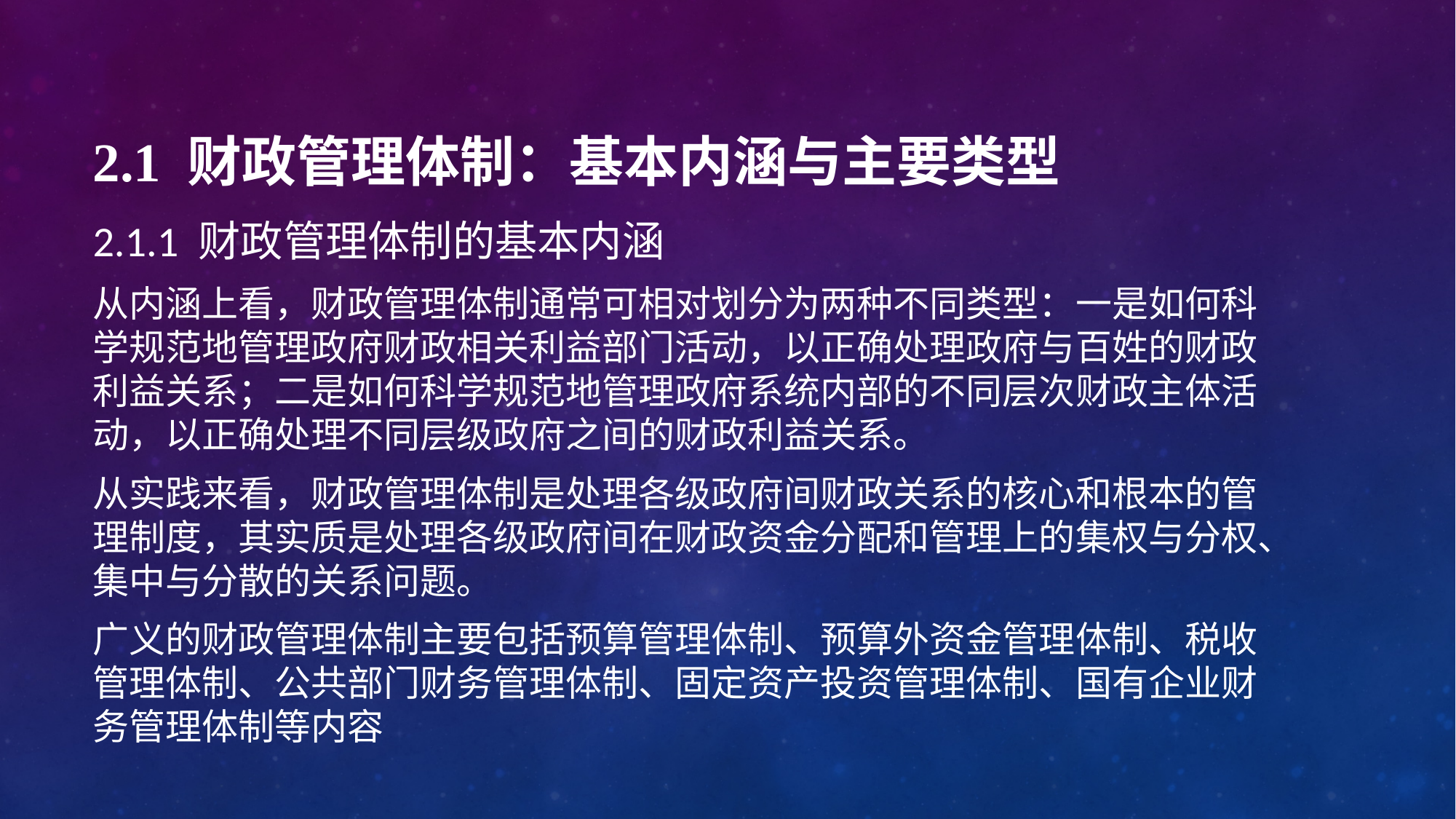

# 2.1 财政管理体制：基本内涵与主要类型
2.1.1 财政管理体制的基本内涵
从内涵上看，财政管理体制通常可相对划分为两种不同类型：一是如何科学规范地管理政府财政相关利益部门活动，以正确处理政府与百姓的财政利益关系；二是如何科学规范地管理政府系统内部的不同层次财政主体活动，以正确处理不同层级政府之间的财政利益关系。
从实践来看，财政管理体制是处理各级政府间财政关系的核心和根本的管理制度，其实质是处理各级政府间在财政资金分配和管理上的集权与分权、集中与分散的关系问题。
广义的财政管理体制主要包括预算管理体制、预算外资金管理体制、税收管理体制、公共部门财务管理体制、固定资产投资管理体制、国有企业财务管理体制等内容